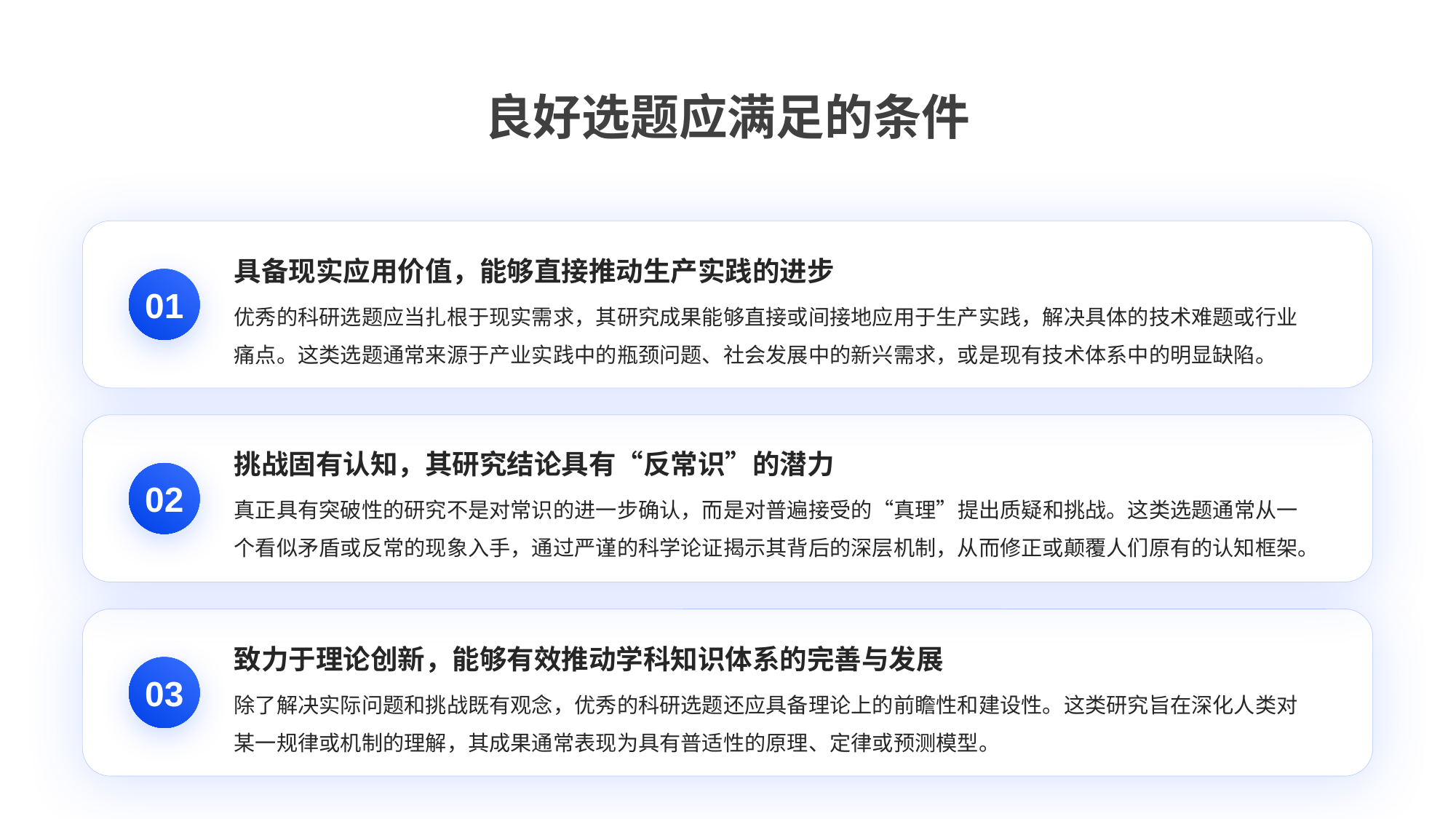

良好选题应满足的条件

具备现实应用价值，能够直接推动生产实践的进步
01
优秀的科研选题应当扎根于现实需求，其研究成果能够直接或间接地应用于生产实践，解决具体的技术难题或行业痛点。这类选题通常来源于产业实践中的瓶颈问题、社会发展中的新兴需求，或是现有技术体系中的明显缺陷。

挑战固有认知，其研究结论具有“反常识”的潜力
02
真正具有突破性的研究不是对常识的进一步确认，而是对普遍接受的“真理”提出质疑和挑战。这类选题通常从一个看似矛盾或反常的现象入手，通过严谨的科学论证揭示其背后的深层机制，从而修正或颠覆人们原有的认知框架。

致力于理论创新，能够有效推动学科知识体系的完善与发展
03
除了解决实际问题和挑战既有观念，优秀的科研选题还应具备理论上的前瞻性和建设性。这类研究旨在深化人类对某一规律或机制的理解，其成果通常表现为具有普适性的原理、定律或预测模型。